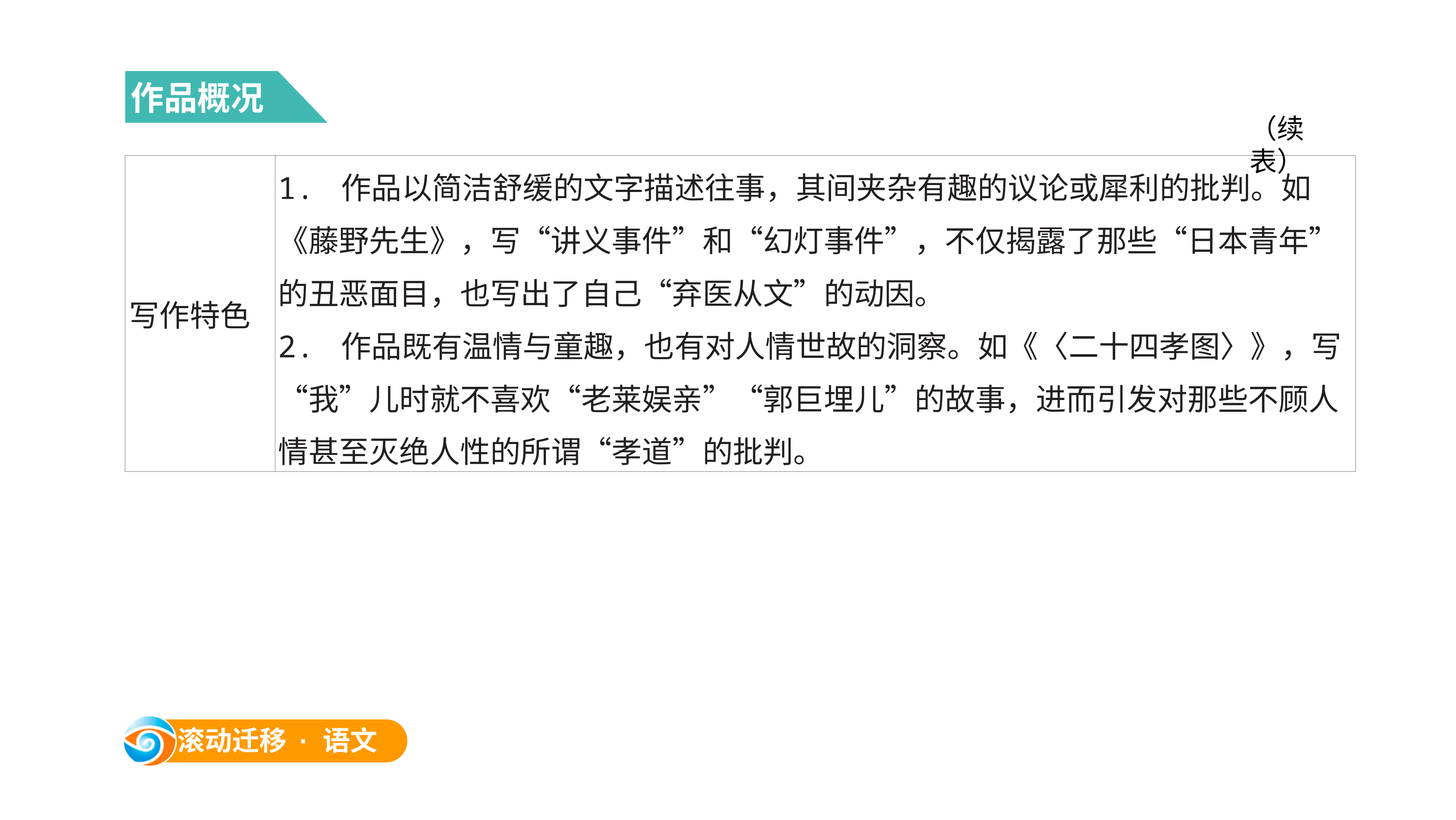

作品概况

（续表）
| 写作特色 | 1. 作品以简洁舒缓的文字描述往事，其间夹杂有趣的议论或犀利的批判。如《藤野先生》，写“讲义事件”和“幻灯事件”，不仅揭露了那些“日本青年”的丑恶面目，也写出了自己“弃医从文”的动因。 2. 作品既有温情与童趣，也有对人情世故的洞察。如《〈二十四孝图〉》，写“我”儿时就不喜欢“老莱娱亲”“郭巨埋儿”的故事，进而引发对那些不顾人情甚至灭绝人性的所谓“孝道”的批判。 |
| --- | --- |